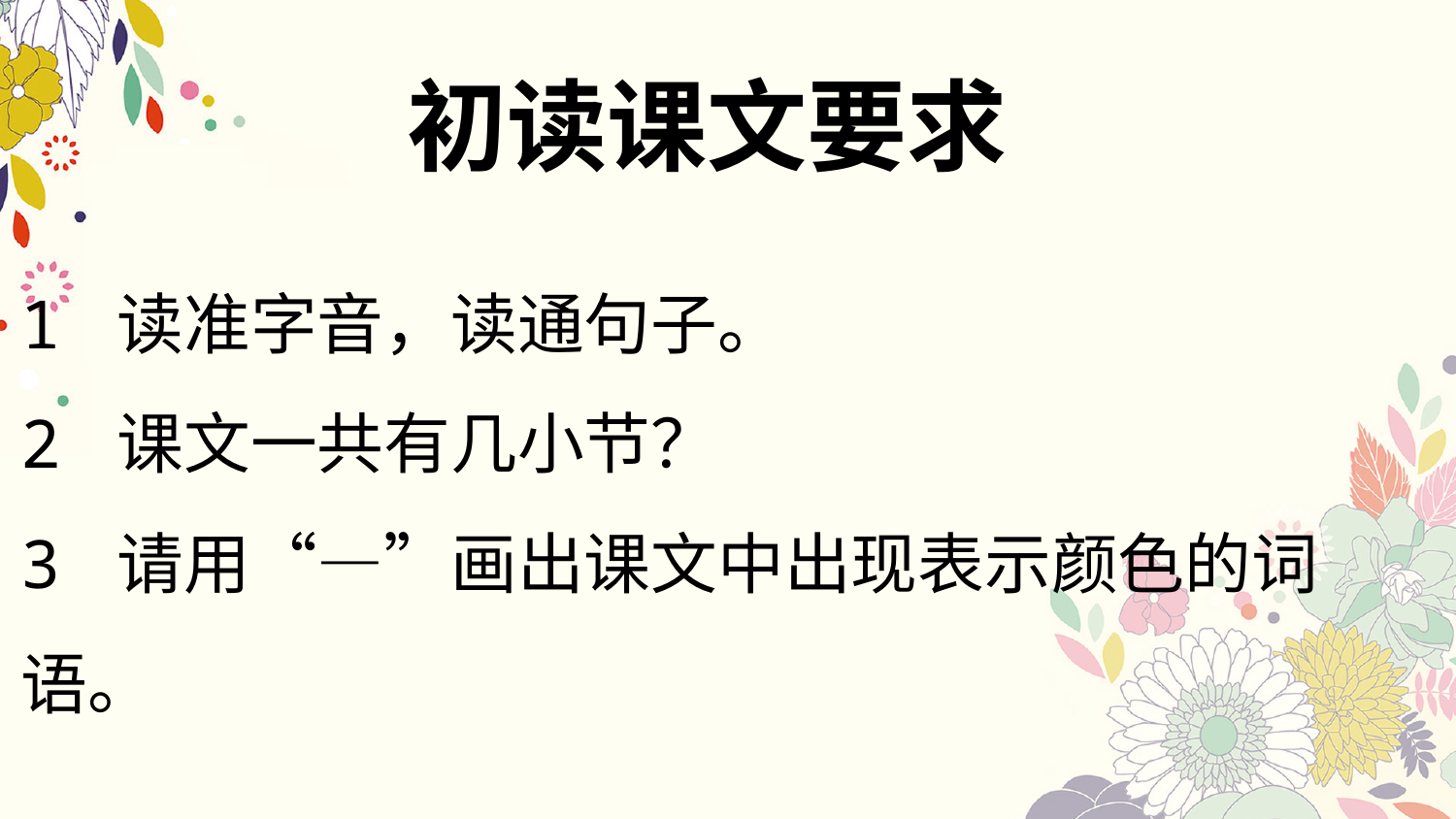

初读课文要求
1 读准字音，读通句子。
2 课文一共有几小节？
3 请用“—”画出课文中出现表示颜色的词语。